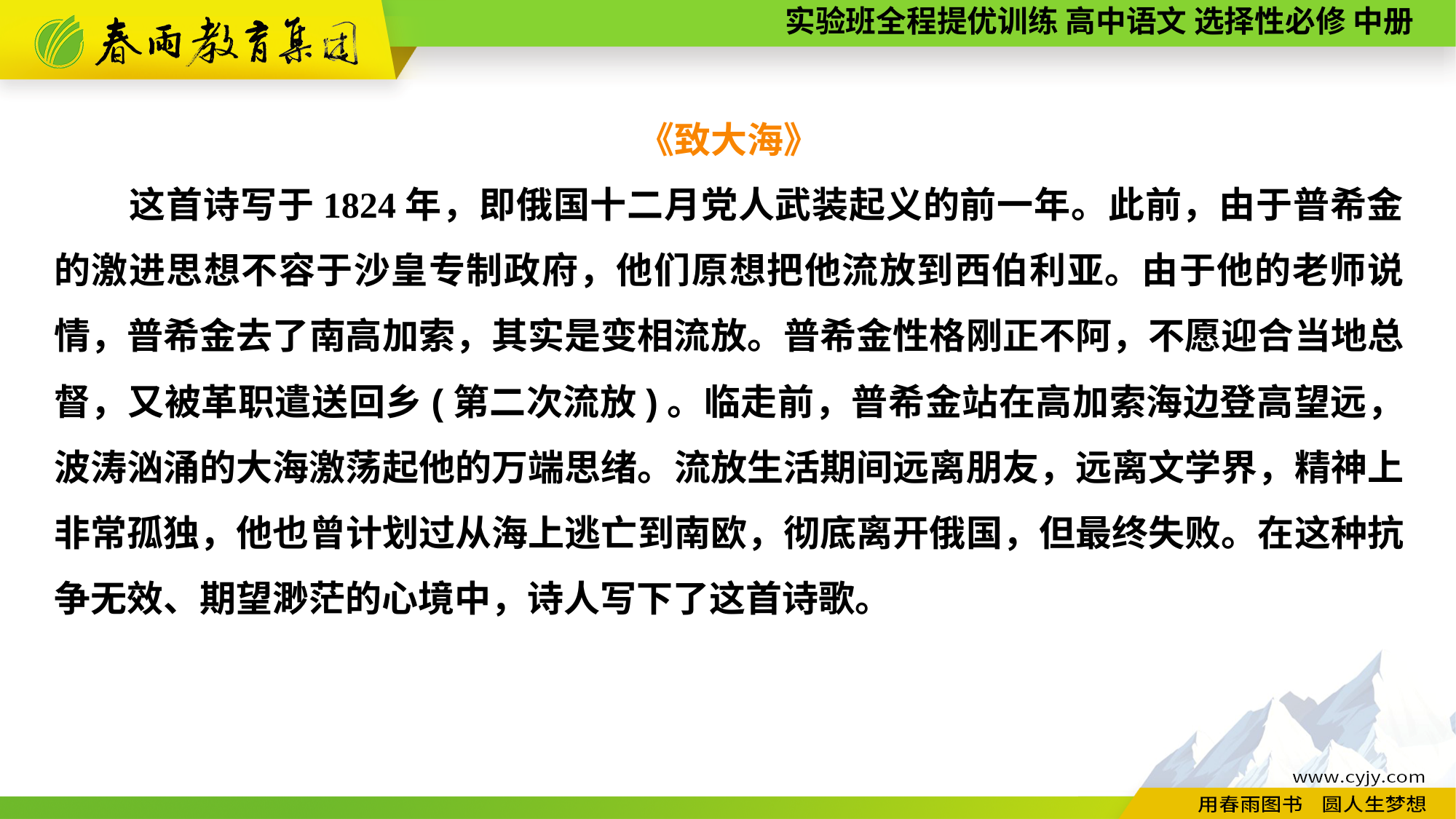

《致大海》
这首诗写于1824年，即俄国十二月党人武装起义的前一年。此前，由于普希金的激进思想不容于沙皇专制政府，他们原想把他流放到西伯利亚。由于他的老师说情，普希金去了南高加索，其实是变相流放。普希金性格刚正不阿，不愿迎合当地总督，又被革职遣送回乡(第二次流放)。临走前，普希金站在高加索海边登高望远，波涛汹涌的大海激荡起他的万端思绪。流放生活期间远离朋友，远离文学界，精神上非常孤独，他也曾计划过从海上逃亡到南欧，彻底离开俄国，但最终失败。在这种抗争无效、期望渺茫的心境中，诗人写下了这首诗歌。